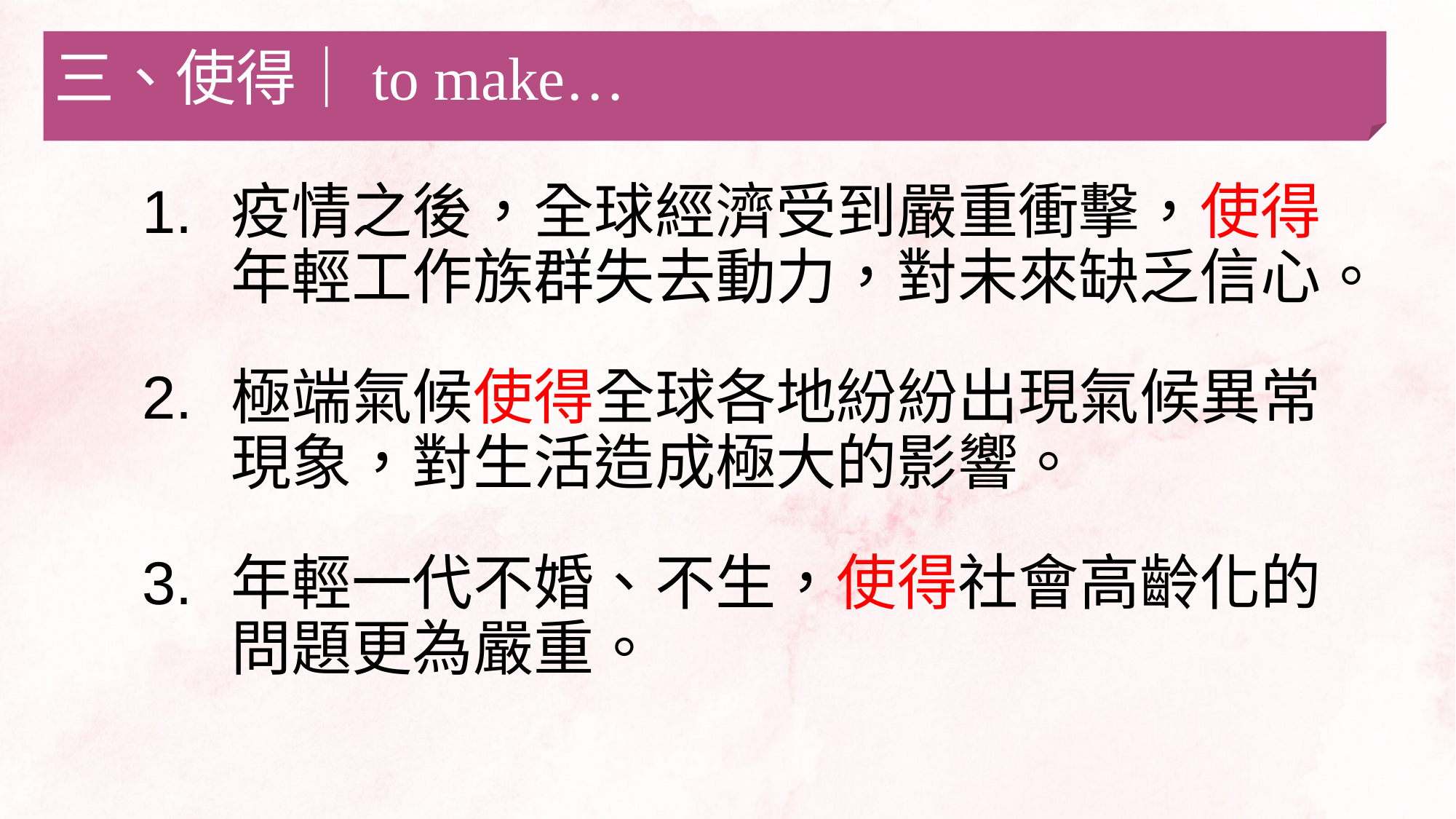

三、使得｜to make…
疫情之後，全球經濟受到嚴重衝擊，使得年輕工作族群失去動力，對未來缺乏信心。
極端氣候使得全球各地紛紛出現氣候異常現象，對生活造成極大的影響。
年輕一代不婚、不生，使得社會高齡化的問題更為嚴重。